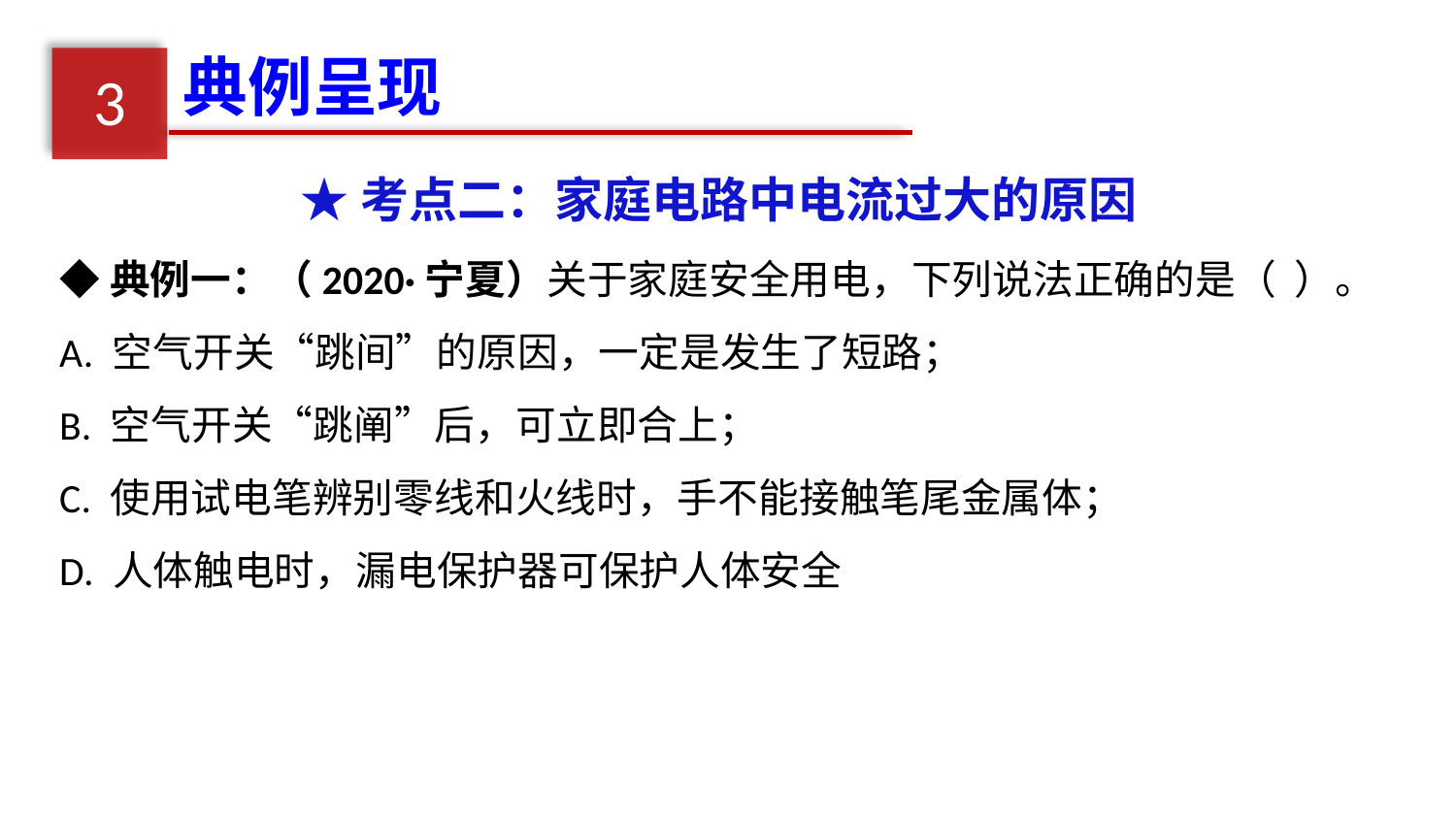

典例呈现

3
★考点二：家庭电路中电流过大的原因
◆典例一：（2020·宁夏）关于家庭安全用电，下列说法正确的是（  ）。
A. 空气开关“跳间”的原因，一定是发生了短路；
B. 空气开关“跳阐”后，可立即合上；
C. 使用试电笔辨别零线和火线时，手不能接触笔尾金属体；
D. 人体触电时，漏电保护器可保护人体安全